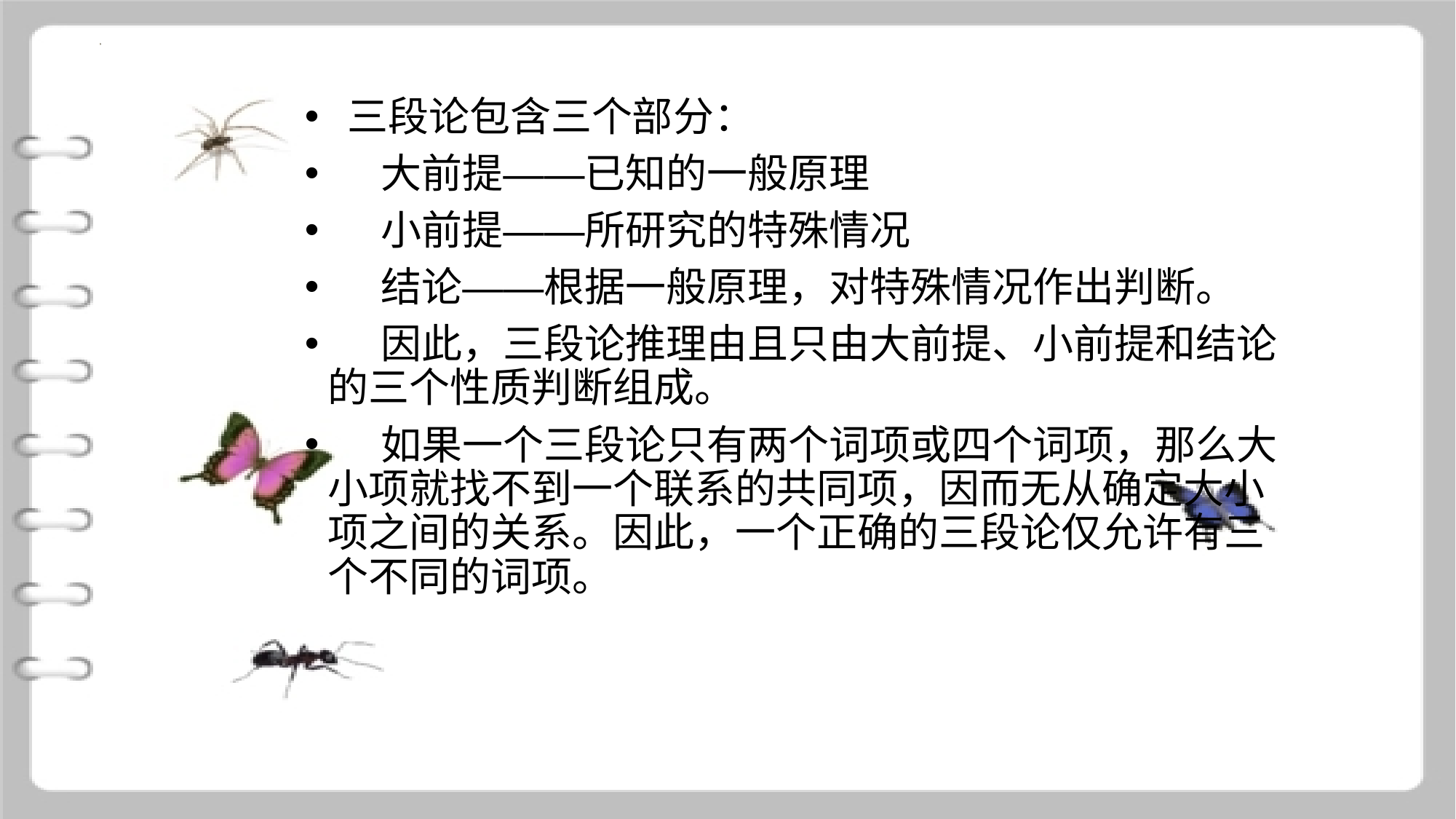

三段论包含三个部分：
    大前提——已知的一般原理
    小前提——所研究的特殊情况
    结论——根据一般原理，对特殊情况作出判断。
    因此，三段论推理由且只由大前提、小前提和结论的三个性质判断组成。
    如果一个三段论只有两个词项或四个词项，那么大小项就找不到一个联系的共同项，因而无从确定大小项之间的关系。因此，一个正确的三段论仅允许有三个不同的词项。